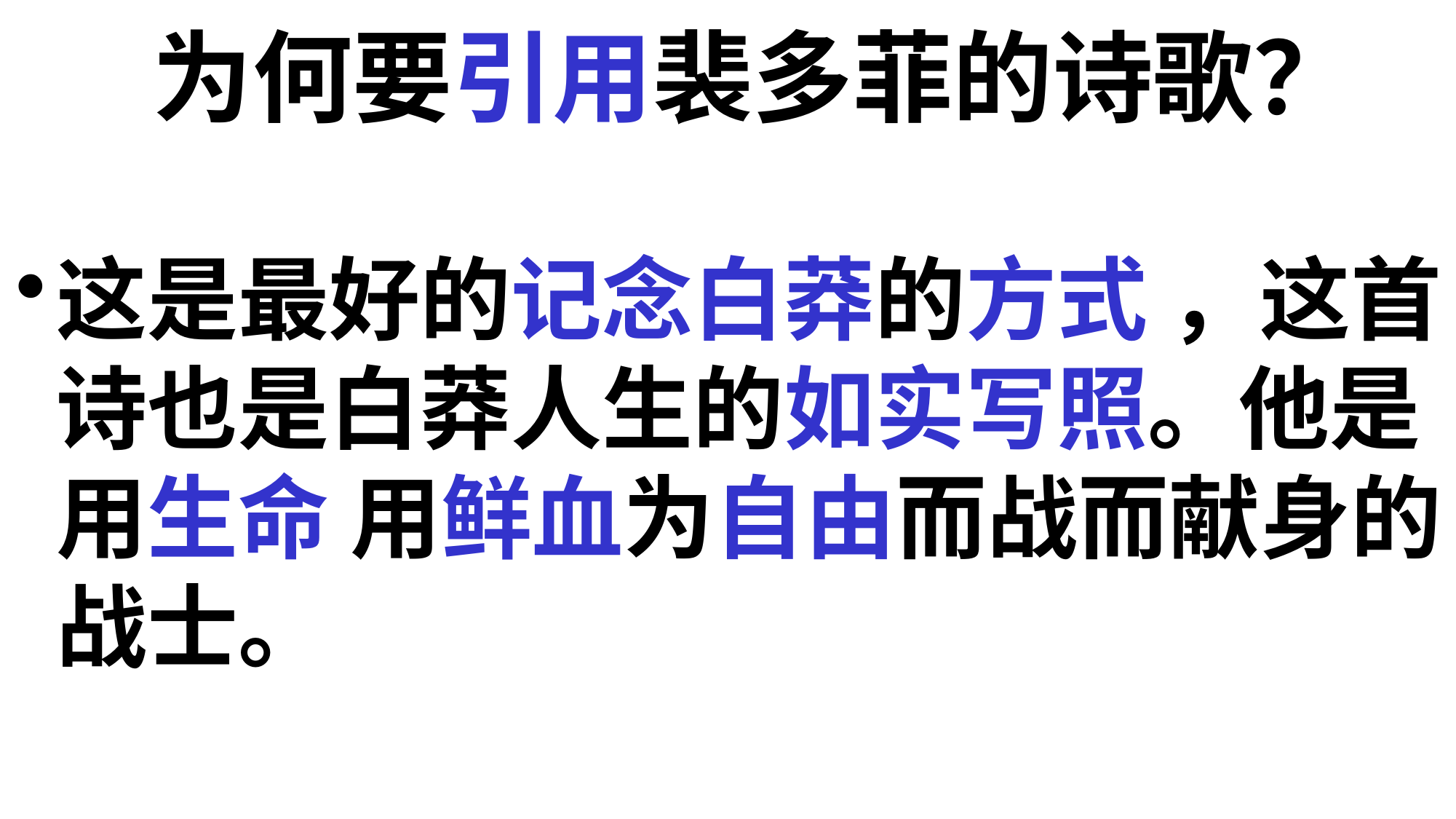

# 为何要引用裴多菲的诗歌？
这是最好的记念白莽的方式 ，这首诗也是白莽人生的如实写照。他是用生命 用鲜血为自由而战而献身的战士。